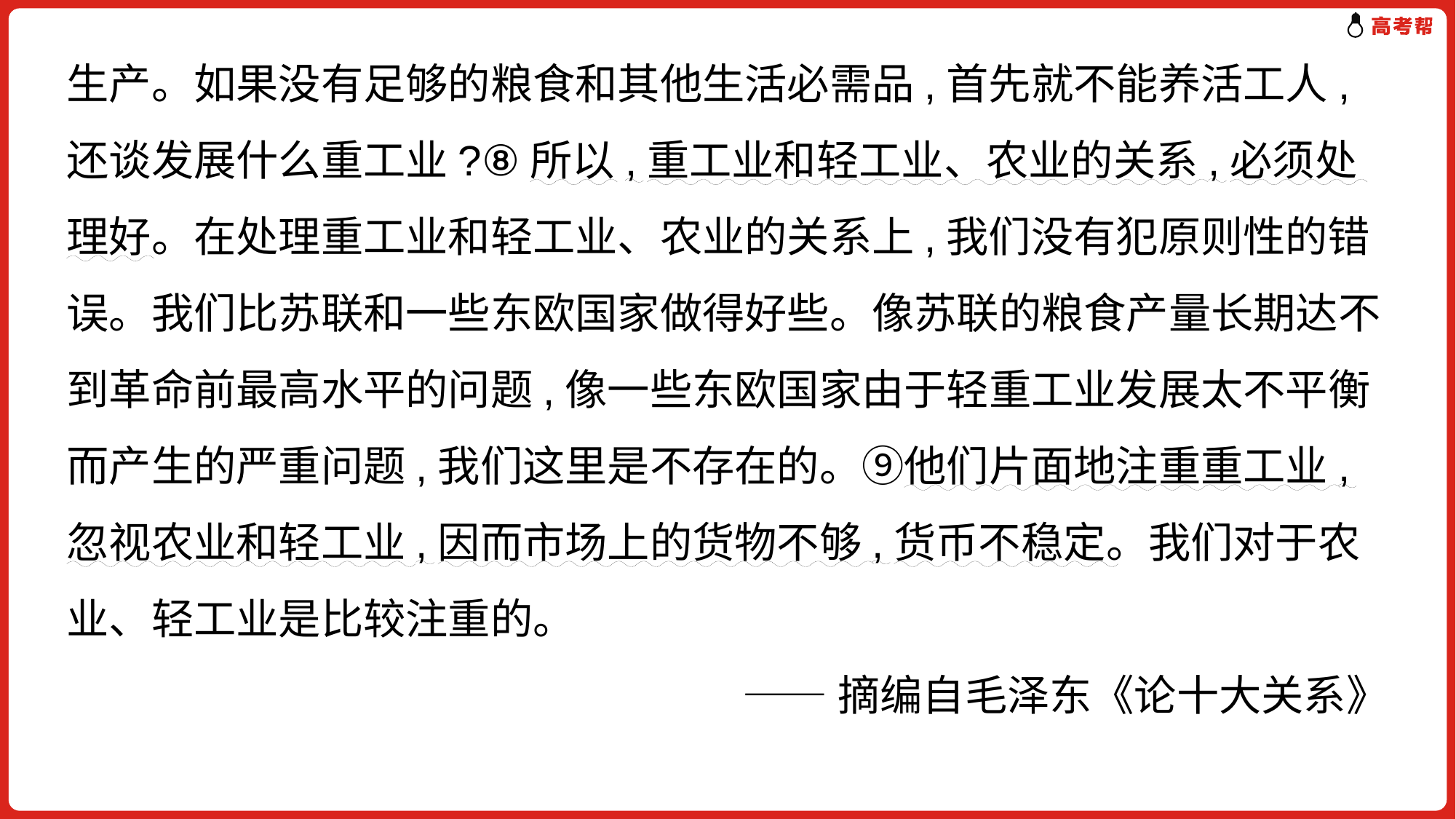

生产。如果没有足够的粮食和其他生活必需品,首先就不能养活工人,还谈发展什么重工业?⑧所以,重工业和轻工业、农业的关系,必须处理好。在处理重工业和轻工业、农业的关系上,我们没有犯原则性的错误。我们比苏联和一些东欧国家做得好些。像苏联的粮食产量长期达不到革命前最高水平的问题,像一些东欧国家由于轻重工业发展太不平衡而产生的严重问题,我们这里是不存在的。⑨他们片面地注重重工业,忽视农业和轻工业,因而市场上的货物不够,货币不稳定。我们对于农业、轻工业是比较注重的。
——摘编自毛泽东《论十大关系》